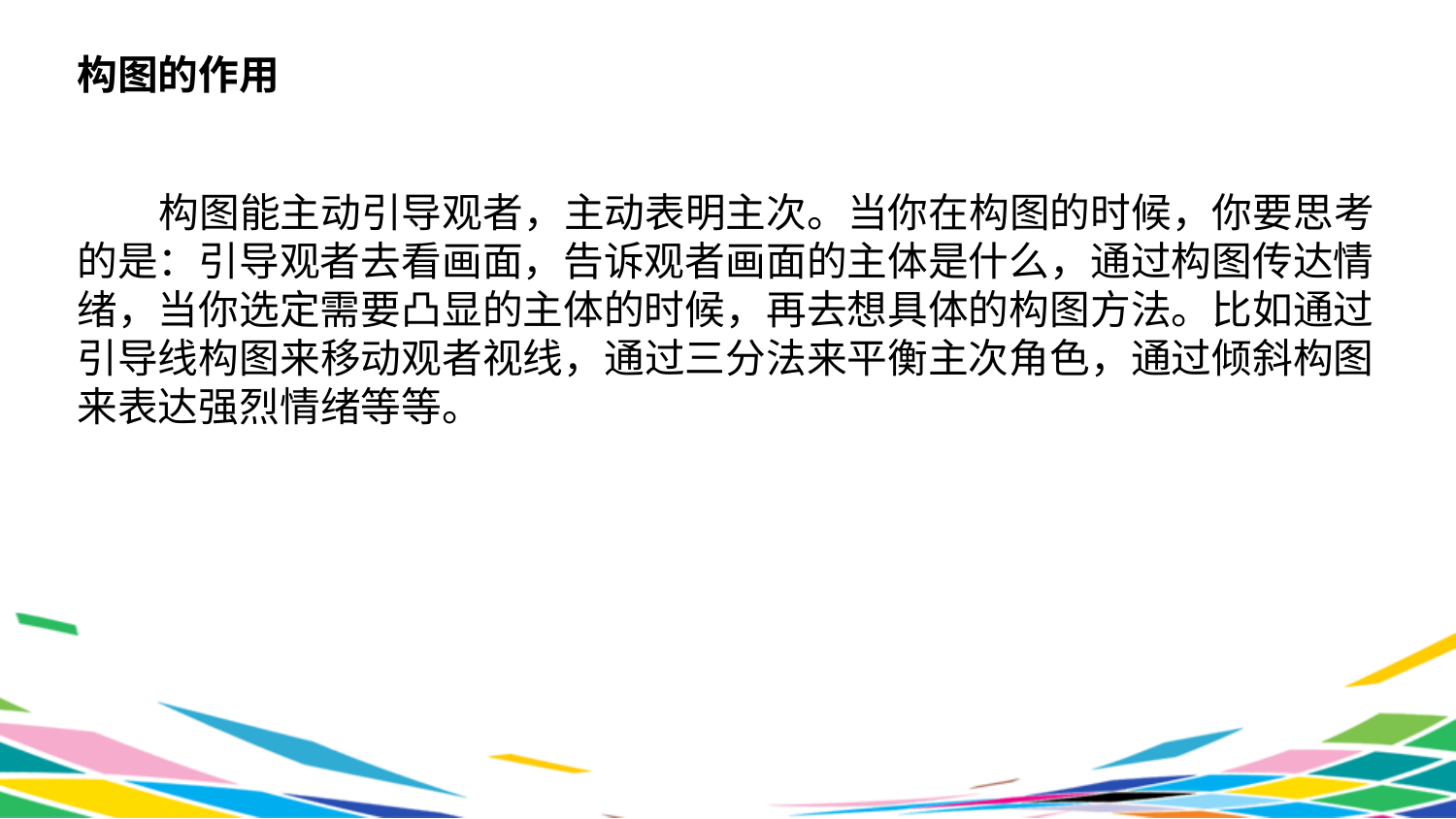

构图的作用
        构图能主动引导观者，主动表明主次。当你在构图的时候，你要思考的是：引导观者去看画面，告诉观者画面的主体是什么，通过构图传达情绪，当你选定需要凸显的主体的时候，再去想具体的构图方法。比如通过引导线构图来移动观者视线，通过三分法来平衡主次角色，通过倾斜构图来表达强烈情绪等等。